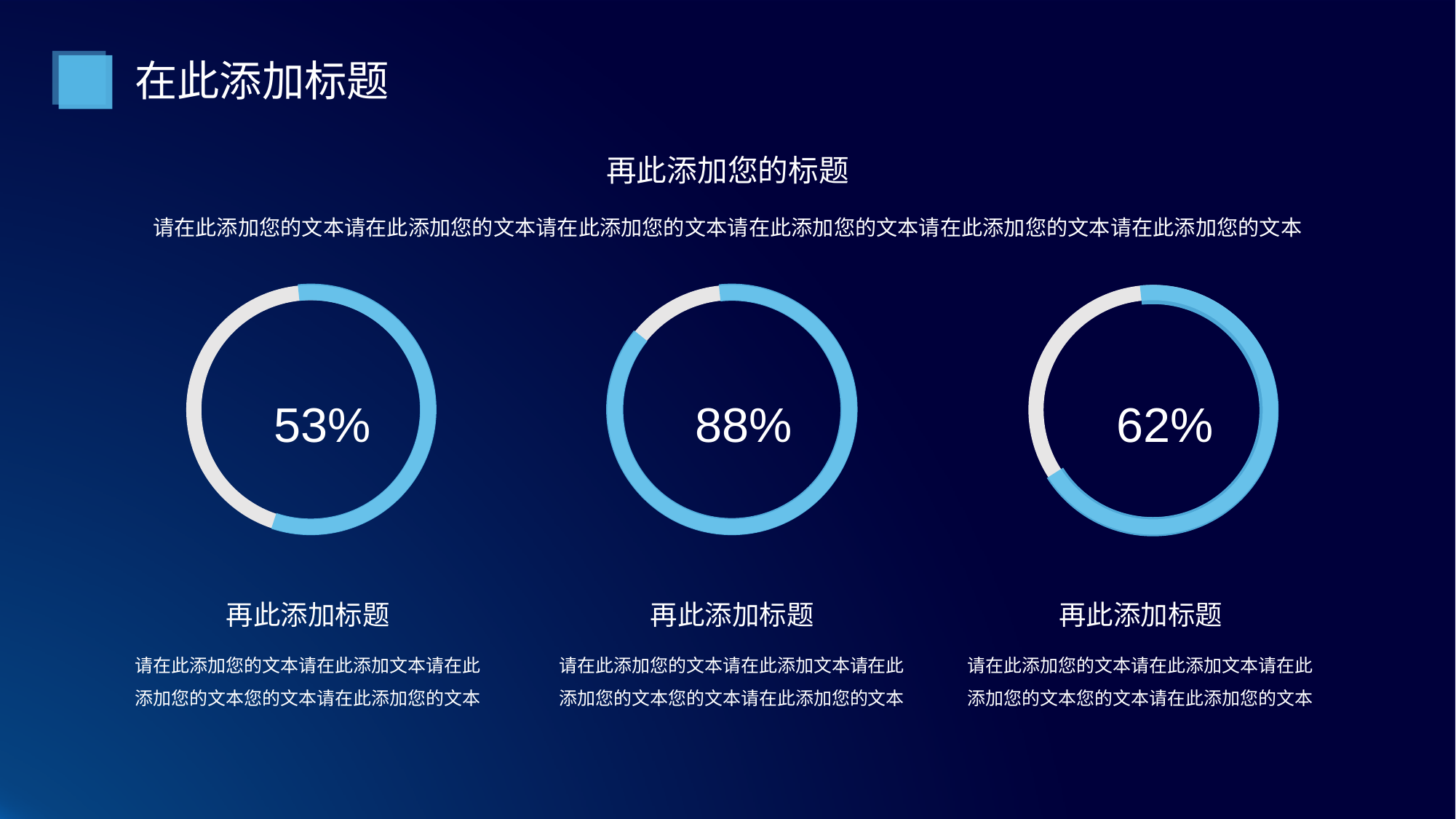

在此添加标题

再此添加您的标题
请在此添加您的文本请在此添加您的文本请在此添加您的文本请在此添加您的文本请在此添加您的文本请在此添加您的文本

53%
88%
62%
再此添加标题
再此添加标题
再此添加标题
请在此添加您的文本请在此添加文本请在此添加您的文本您的文本请在此添加您的文本
请在此添加您的文本请在此添加文本请在此添加您的文本您的文本请在此添加您的文本
请在此添加您的文本请在此添加文本请在此添加您的文本您的文本请在此添加您的文本